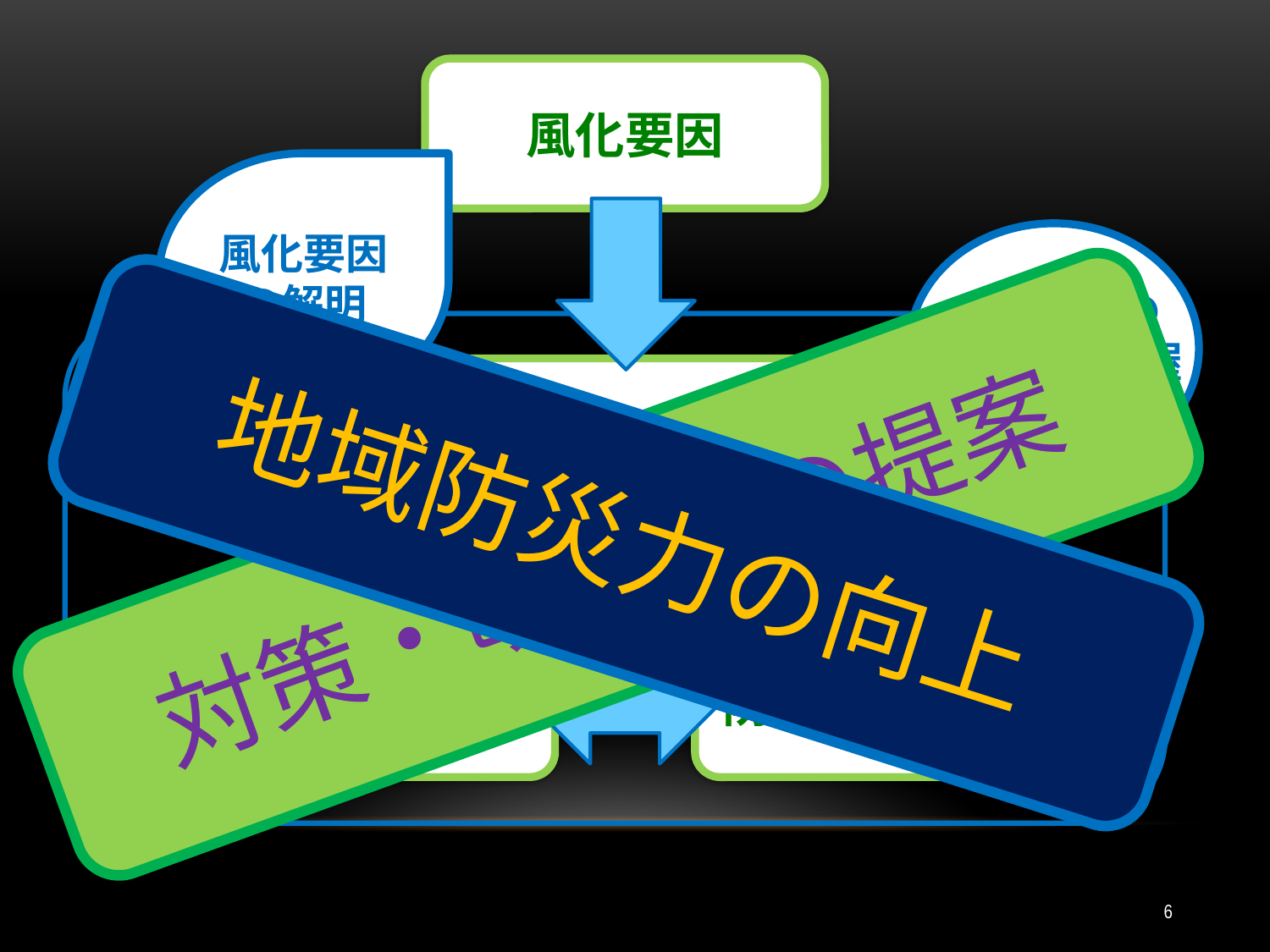

風化要因
風化要因の解明

つくば市の
風化実態把握

記憶の風化
地域防災力の向上
対策・改善策の提案

防災意識の風化
防災行動の風化
6